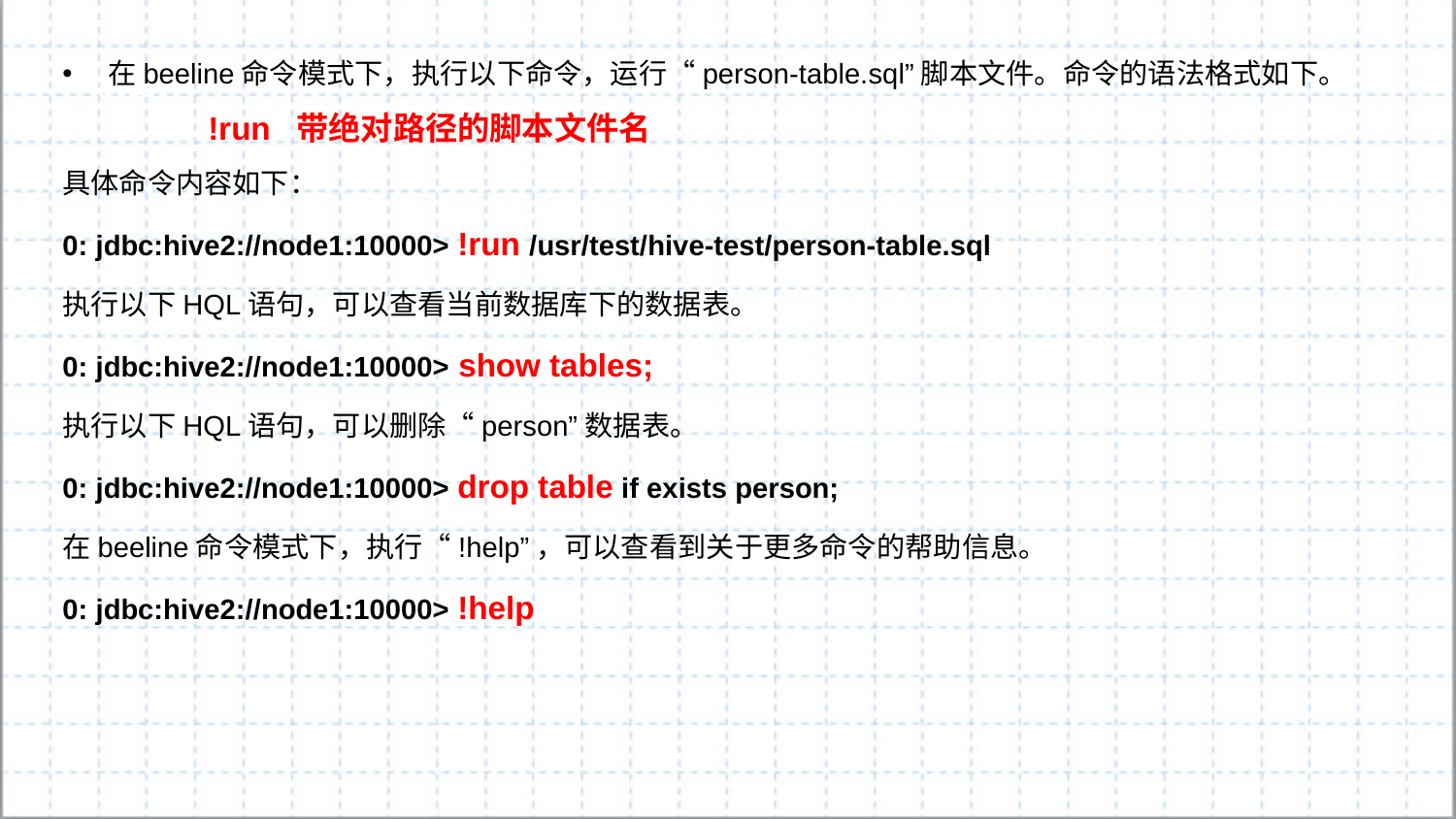

在beeline命令模式下，执行以下命令，运行“person-table.sql”脚本文件。命令的语法格式如下。
	!run  带绝对路径的脚本文件名
具体命令内容如下：
0: jdbc:hive2://node1:10000> !run /usr/test/hive-test/person-table.sql
执行以下HQL语句，可以查看当前数据库下的数据表。
0: jdbc:hive2://node1:10000> show tables;
执行以下HQL语句，可以删除“person”数据表。
0: jdbc:hive2://node1:10000> drop table if exists person;
在beeline命令模式下，执行“!help”，可以查看到关于更多命令的帮助信息。
0: jdbc:hive2://node1:10000> !help